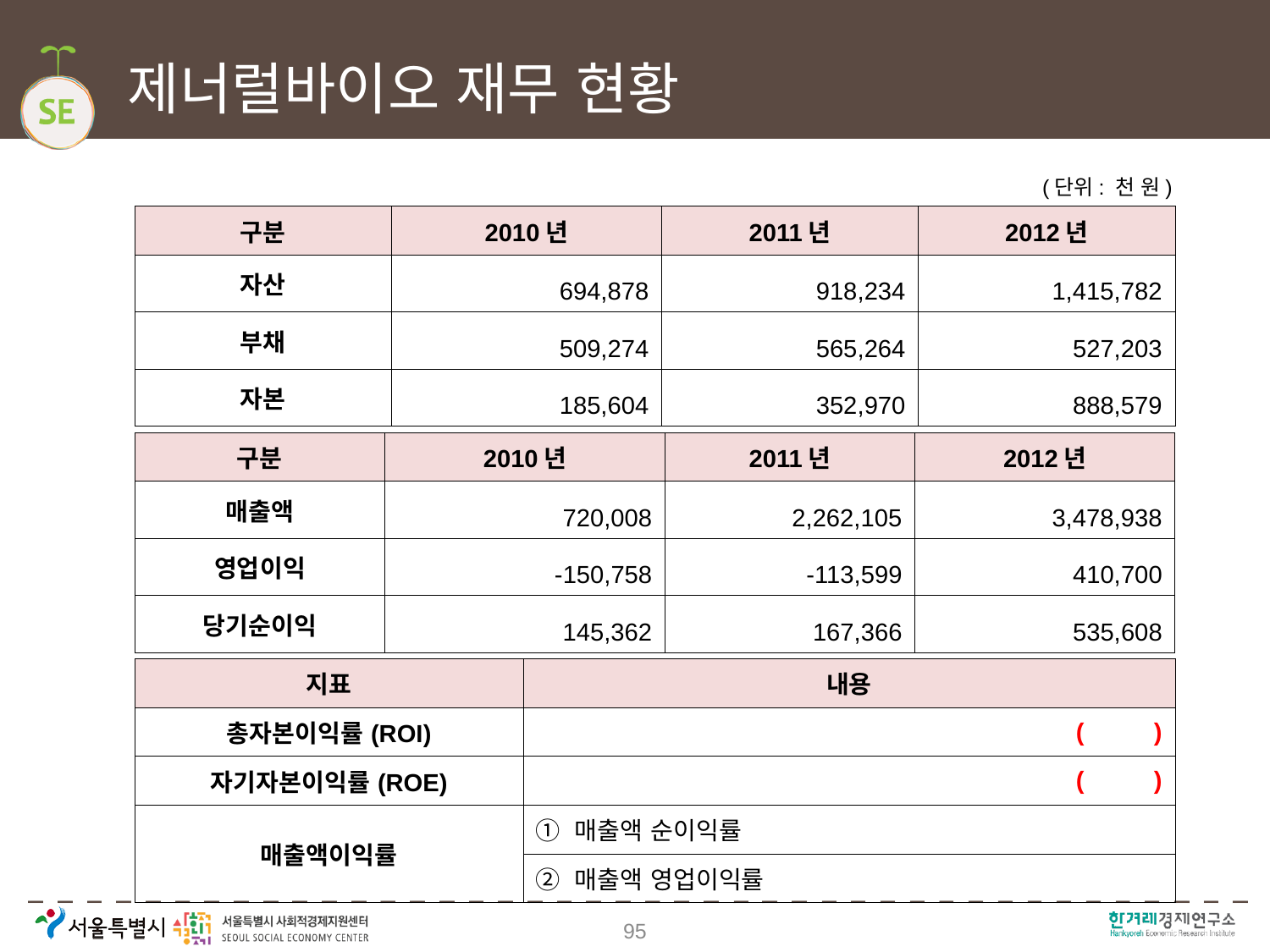

# 제너럴바이오 재무 현황
(단위: 천 원)
| 구분 | 2010년 | 2011년 | 2012년 |
| --- | --- | --- | --- |
| 자산 | 694,878 | 918,234 | 1,415,782 |
| 부채 | 509,274 | 565,264 | 527,203 |
| 자본 | 185,604 | 352,970 | 888,579 |

| 구분 | 2010년 | 2011년 | 2012년 |
| --- | --- | --- | --- |
| 매출액 | 720,008 | 2,262,105 | 3,478,938 |
| 영업이익 | -150,758 | -113,599 | 410,700 |
| 당기순이익 | 145,362 | 167,366 | 535,608 |

| 지표 | 내용 |  |
| --- | --- | --- |
| 총자본이익률(ROI) | ( ) |  |
| 자기자본이익률(ROE) | ( ) |  |
| 매출액이익률 | ➀ 매출액 순이익률 |  |
|  | ➁ 매출액 영업이익률 |  |
95